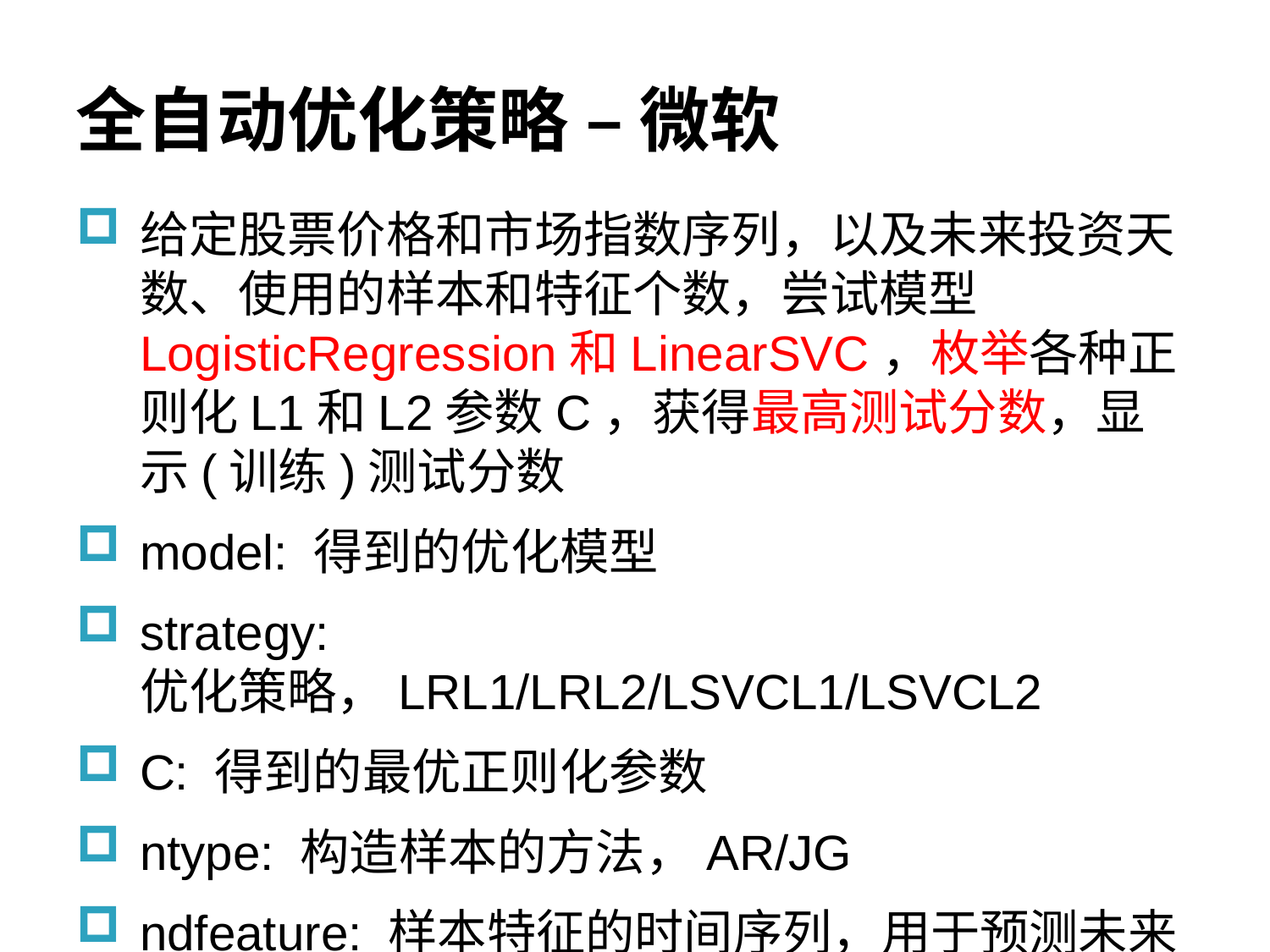

# 全自动优化策略 – 微软
给定股票价格和市场指数序列，以及未来投资天数、使用的样本和特征个数，尝试模型LogisticRegression和LinearSVC，枚举各种正则化L1和L2参数C，获得最高测试分数，显示(训练)测试分数
model: 得到的优化模型
strategy: 优化策略，LRL1/LRL2/LSVCL1/LSVCL2
C: 得到的最优正则化参数
ntype: 构造样本的方法，AR/JG
ndfeature: 样本特征的时间序列，用于预测未来